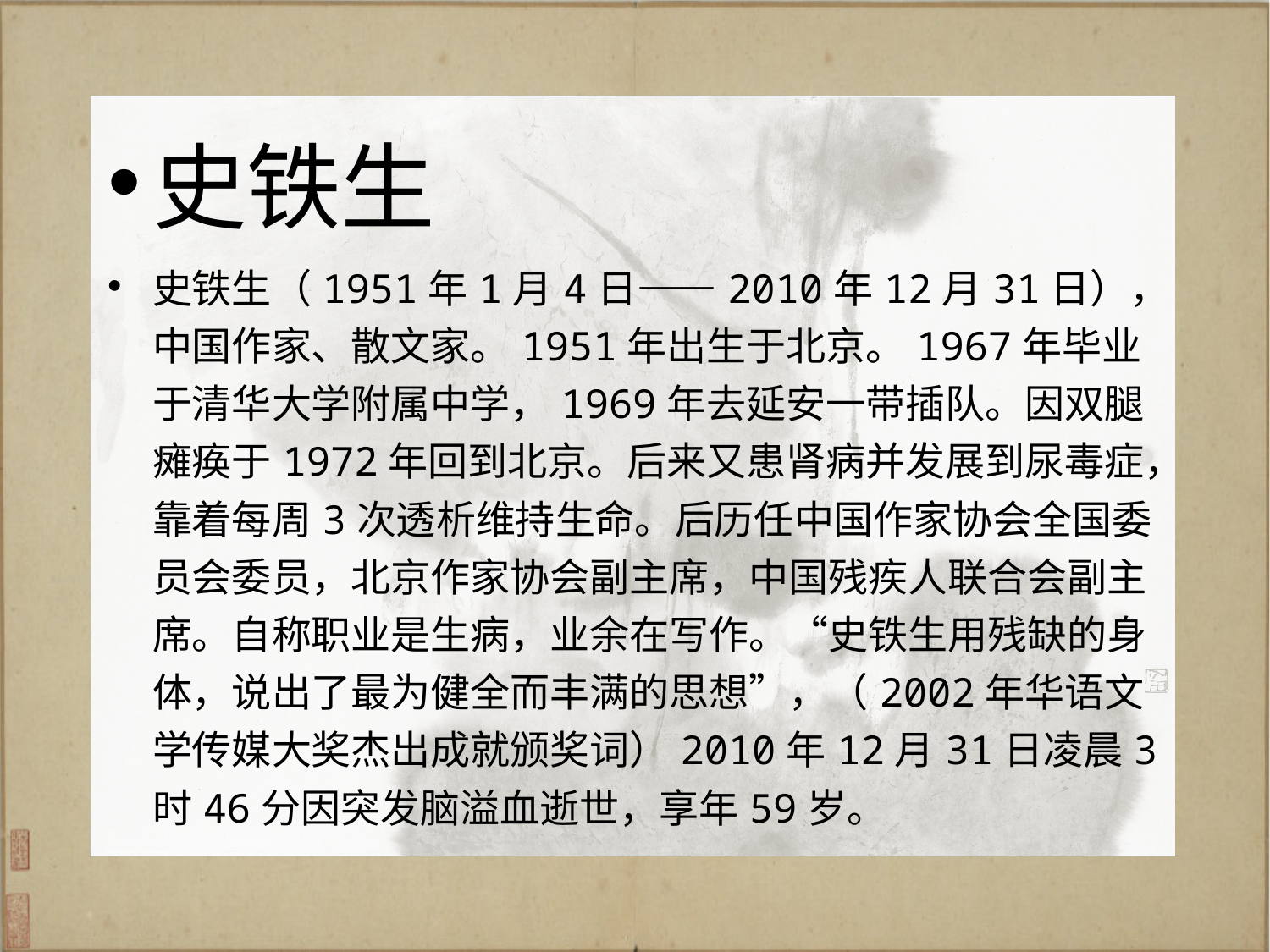

史铁生
史铁生（1951年1月4日——2010年12月31日），中国作家、散文家。1951年出生于北京。1967年毕业于清华大学附属中学，1969年去延安一带插队。因双腿瘫痪于1972年回到北京。后来又患肾病并发展到尿毒症，靠着每周3次透析维持生命。后历任中国作家协会全国委员会委员，北京作家协会副主席，中国残疾人联合会副主席。自称职业是生病，业余在写作。“史铁生用残缺的身体，说出了最为健全而丰满的思想”，（2002年华语文学传媒大奖杰出成就颁奖词）2010年12月31日凌晨3时46分因突发脑溢血逝世，享年59岁。